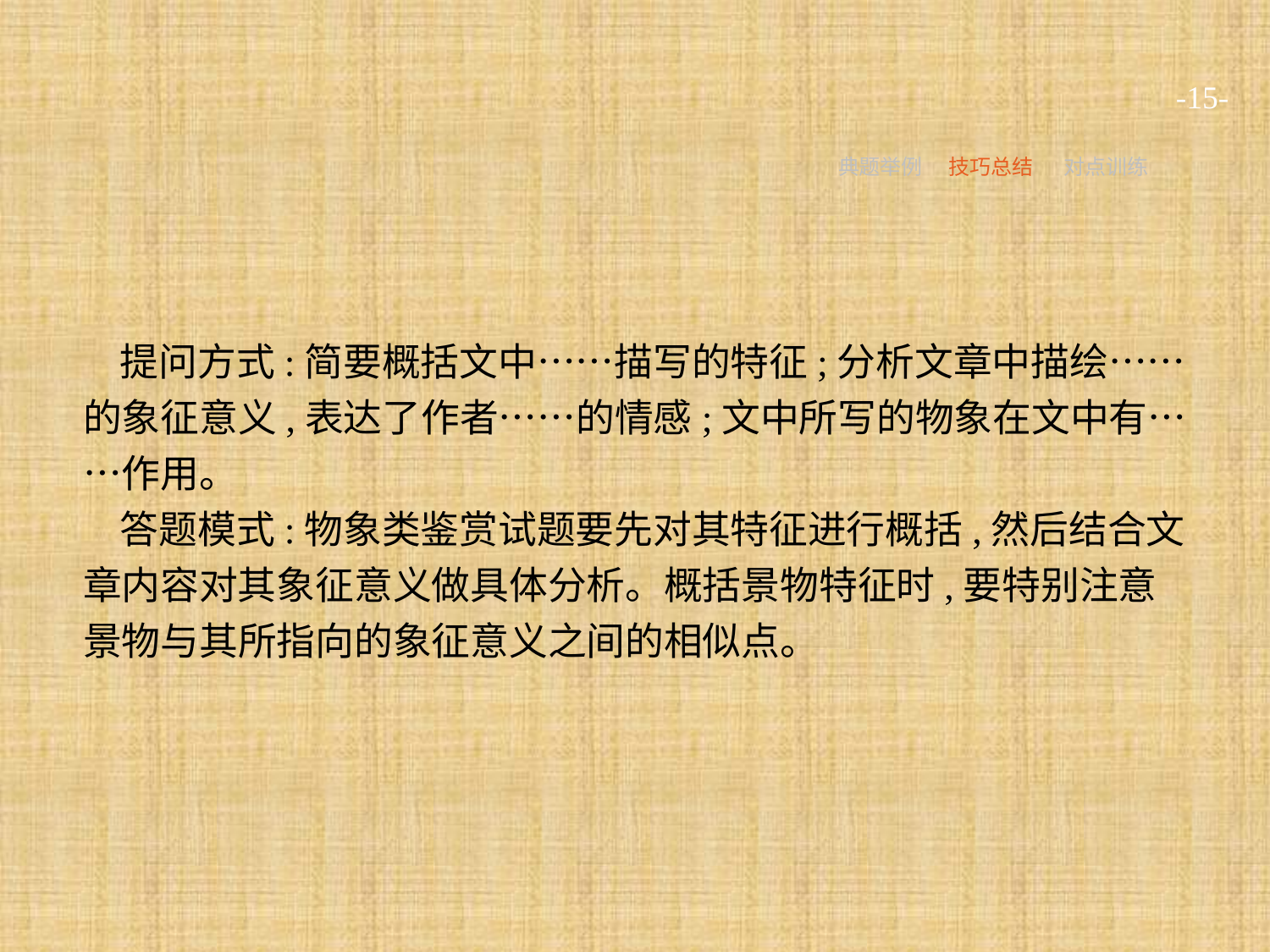

-15-
典题举例
技巧总结
对点训练
提问方式:简要概括文中……描写的特征;分析文章中描绘……的象征意义,表达了作者……的情感;文中所写的物象在文中有……作用。
答题模式:物象类鉴赏试题要先对其特征进行概括,然后结合文章内容对其象征意义做具体分析。概括景物特征时,要特别注意景物与其所指向的象征意义之间的相似点。